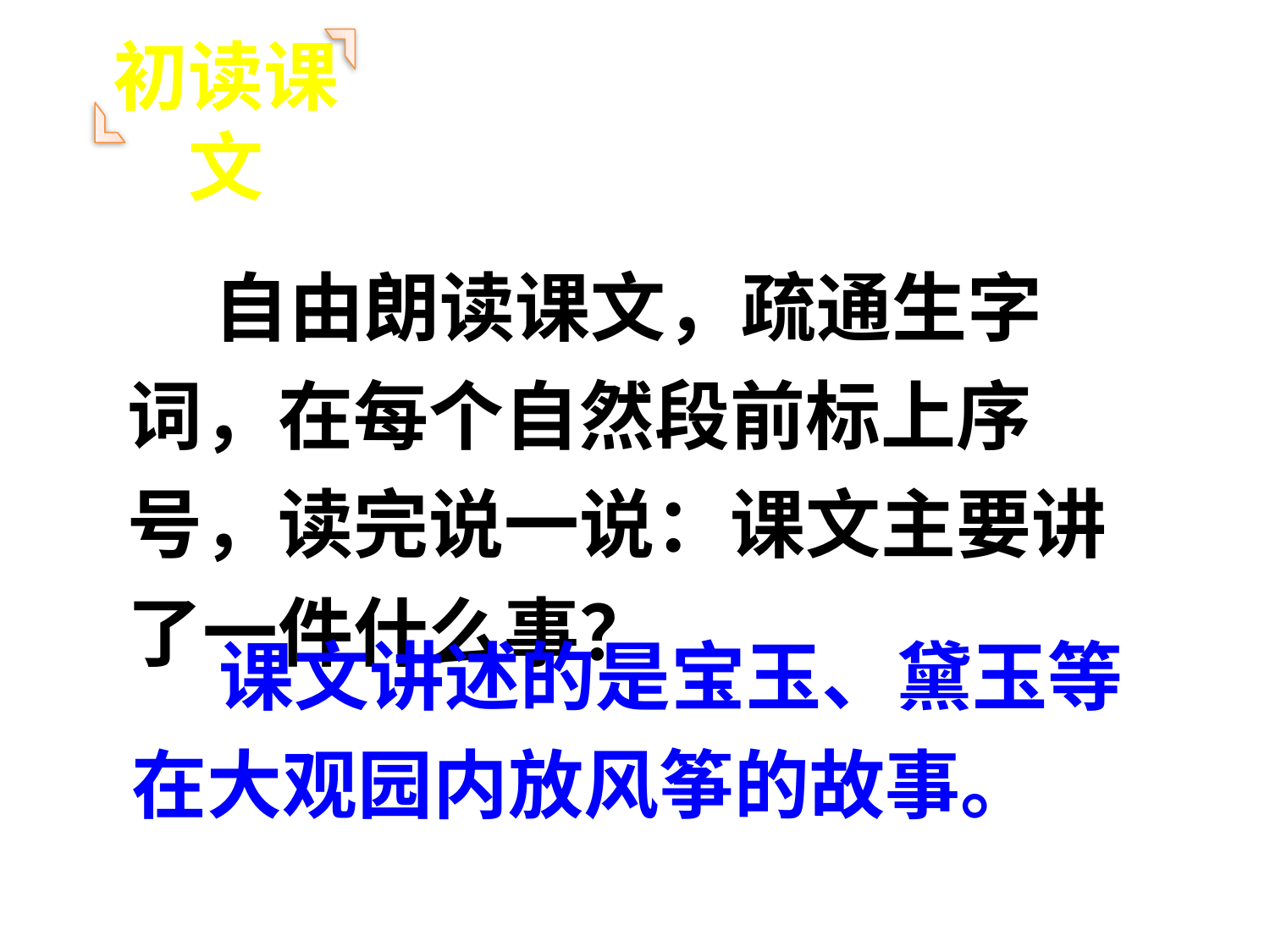

初读课文

    自由朗读课文，疏通生字词，在每个自然段前标上序号，读完说一说：课文主要讲了一件什么事？
    课文讲述的是宝玉、黛玉等在大观园内放风筝的故事。